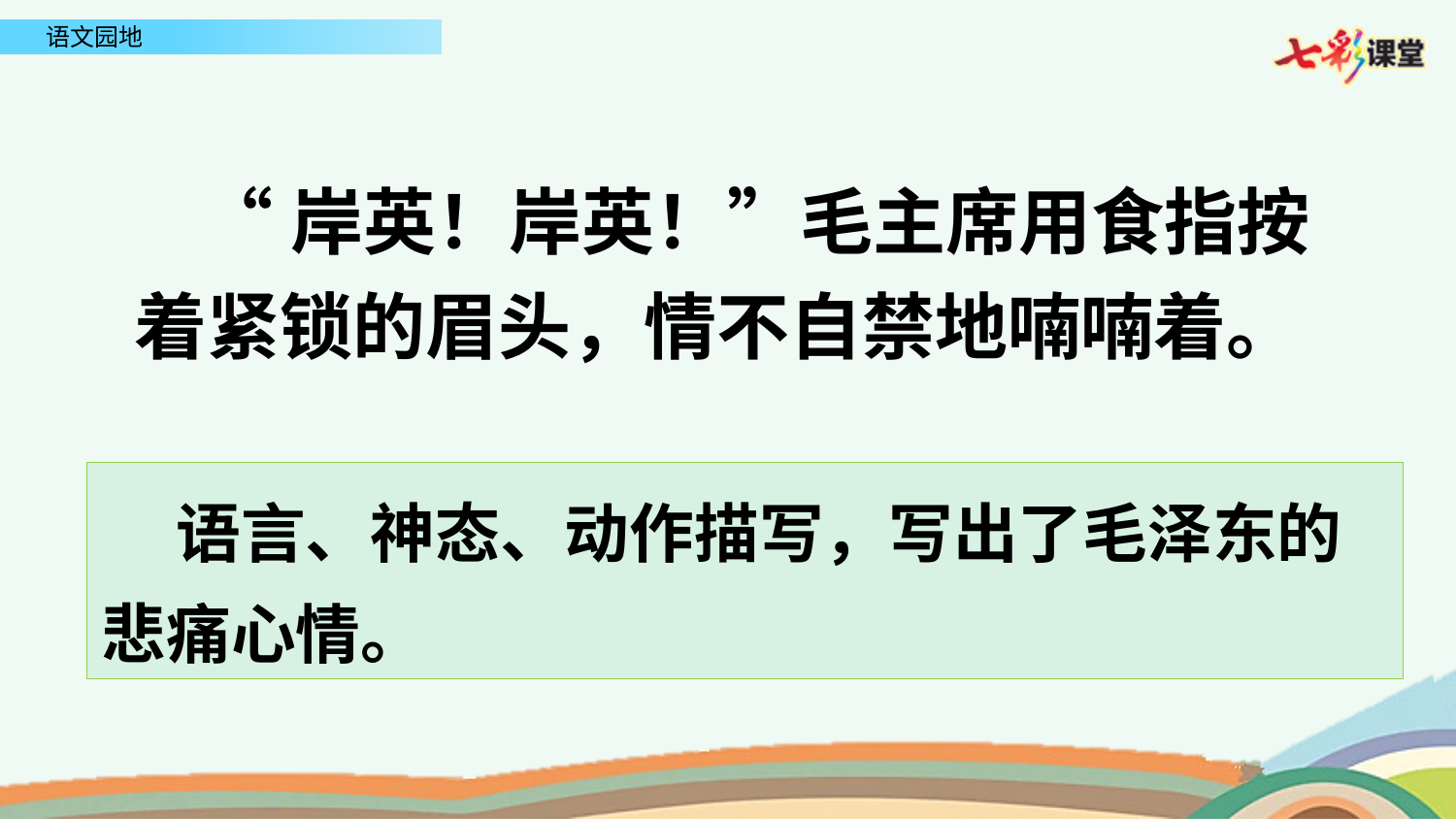

“岸英！岸英！”毛主席用食指按着紧锁的眉头，情不自禁地喃喃着。
    语言、神态、动作描写，写出了毛泽东的悲痛心情。